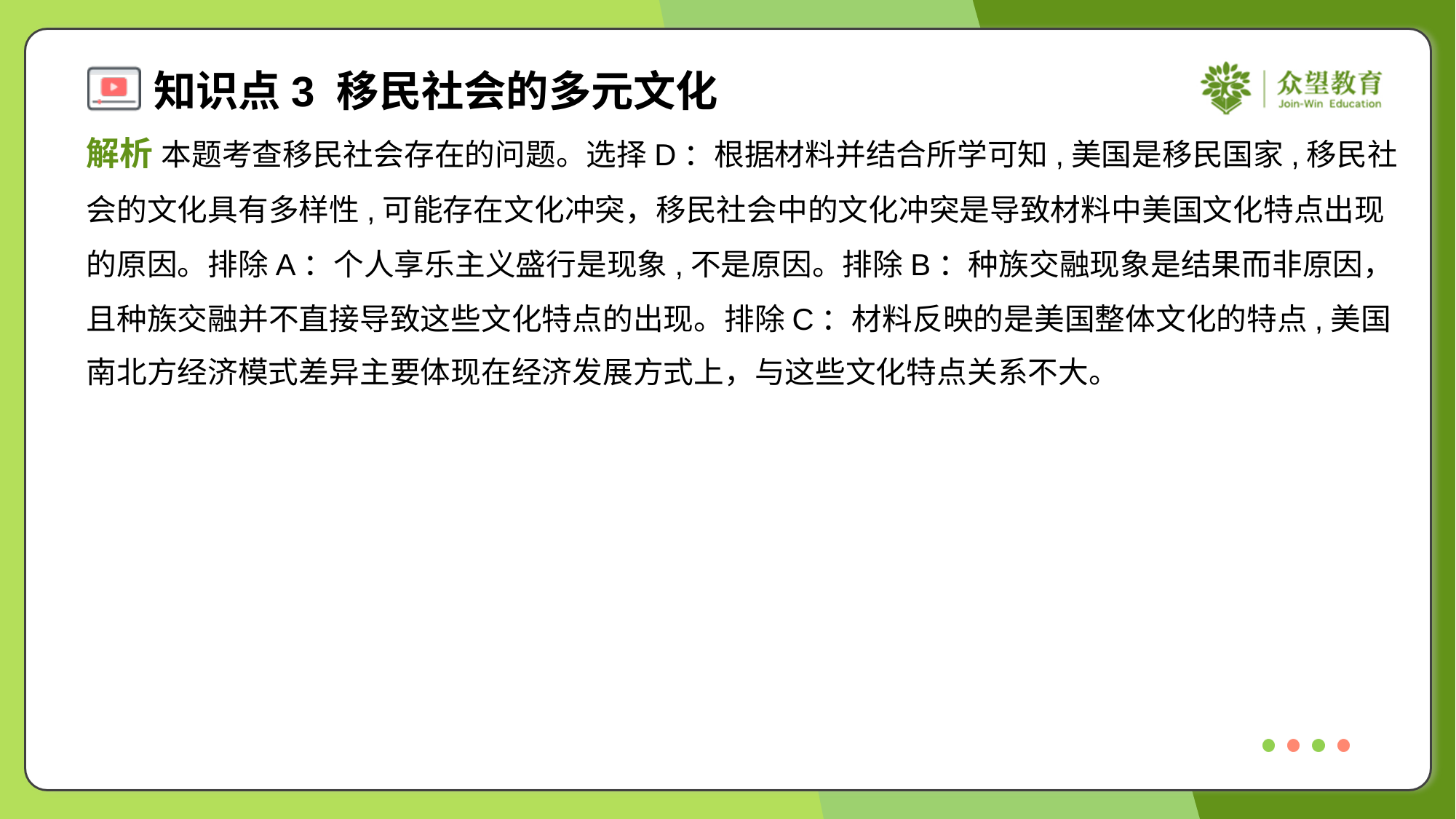

解析 本题考查移民社会存在的问题。选择D：根据材料并结合所学可知,美国是移民国家,移民社
会的文化具有多样性,可能存在文化冲突，移民社会中的文化冲突是导致材料中美国文化特点出现
的原因。排除A：个人享乐主义盛行是现象,不是原因。排除B：种族交融现象是结果而非原因，
且种族交融并不直接导致这些文化特点的出现。排除C：材料反映的是美国整体文化的特点,美国
南北方经济模式差异主要体现在经济发展方式上，与这些文化特点关系不大。